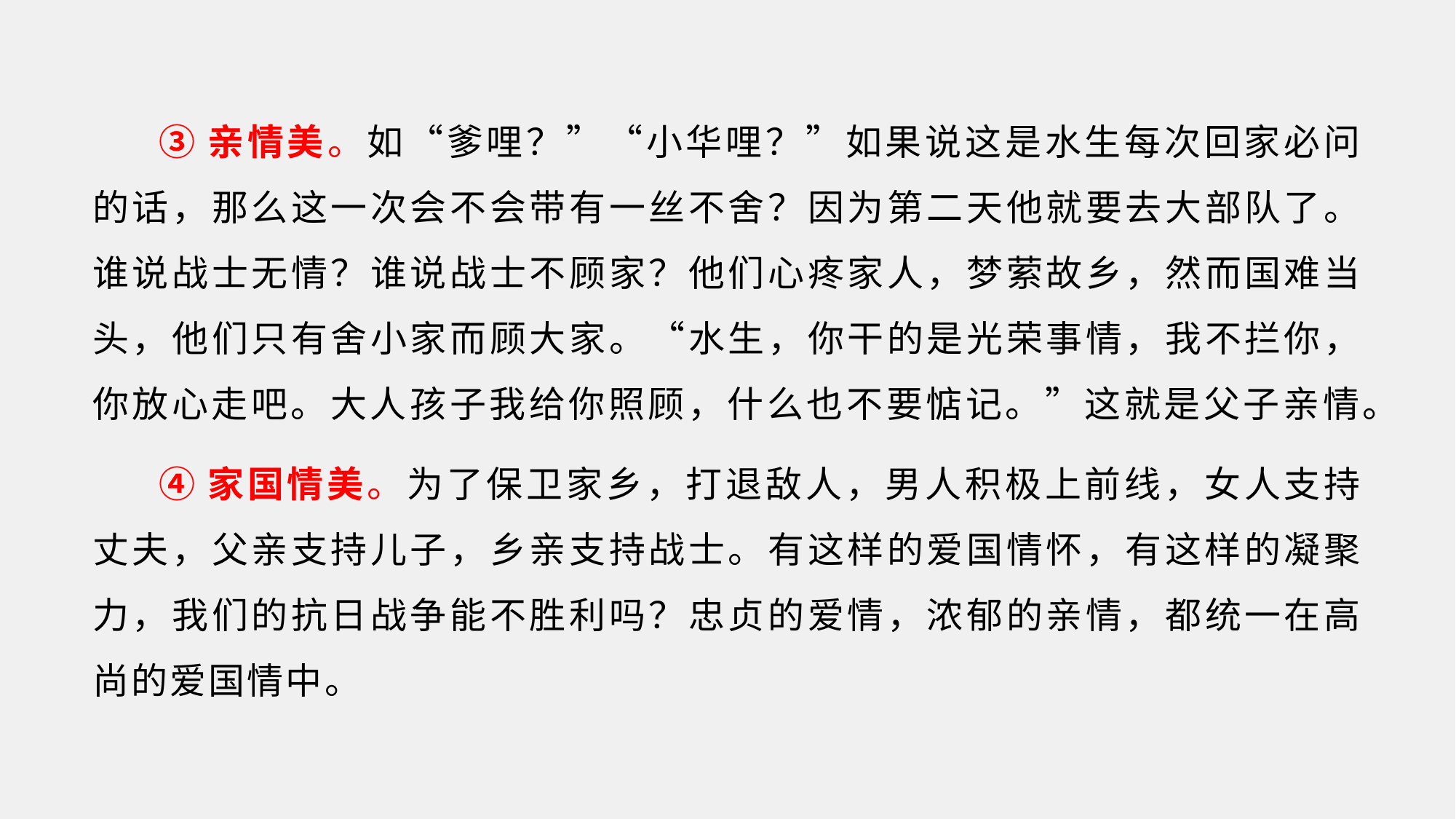

③亲情美。如“爹哩？”“小华哩？”如果说这是水生每次回家必问的话，那么这一次会不会带有一丝不舍？因为第二天他就要去大部队了。谁说战士无情？谁说战士不顾家？他们心疼家人，梦萦故乡，然而国难当头，他们只有舍小家而顾大家。“水生，你干的是光荣事情，我不拦你，你放心走吧。大人孩子我给你照顾，什么也不要惦记。”这就是父子亲情。
④家国情美。为了保卫家乡，打退敌人，男人积极上前线，女人支持丈夫，父亲支持儿子，乡亲支持战士。有这样的爱国情怀，有这样的凝聚力，我们的抗日战争能不胜利吗？忠贞的爱情，浓郁的亲情，都统一在高尚的爱国情中。